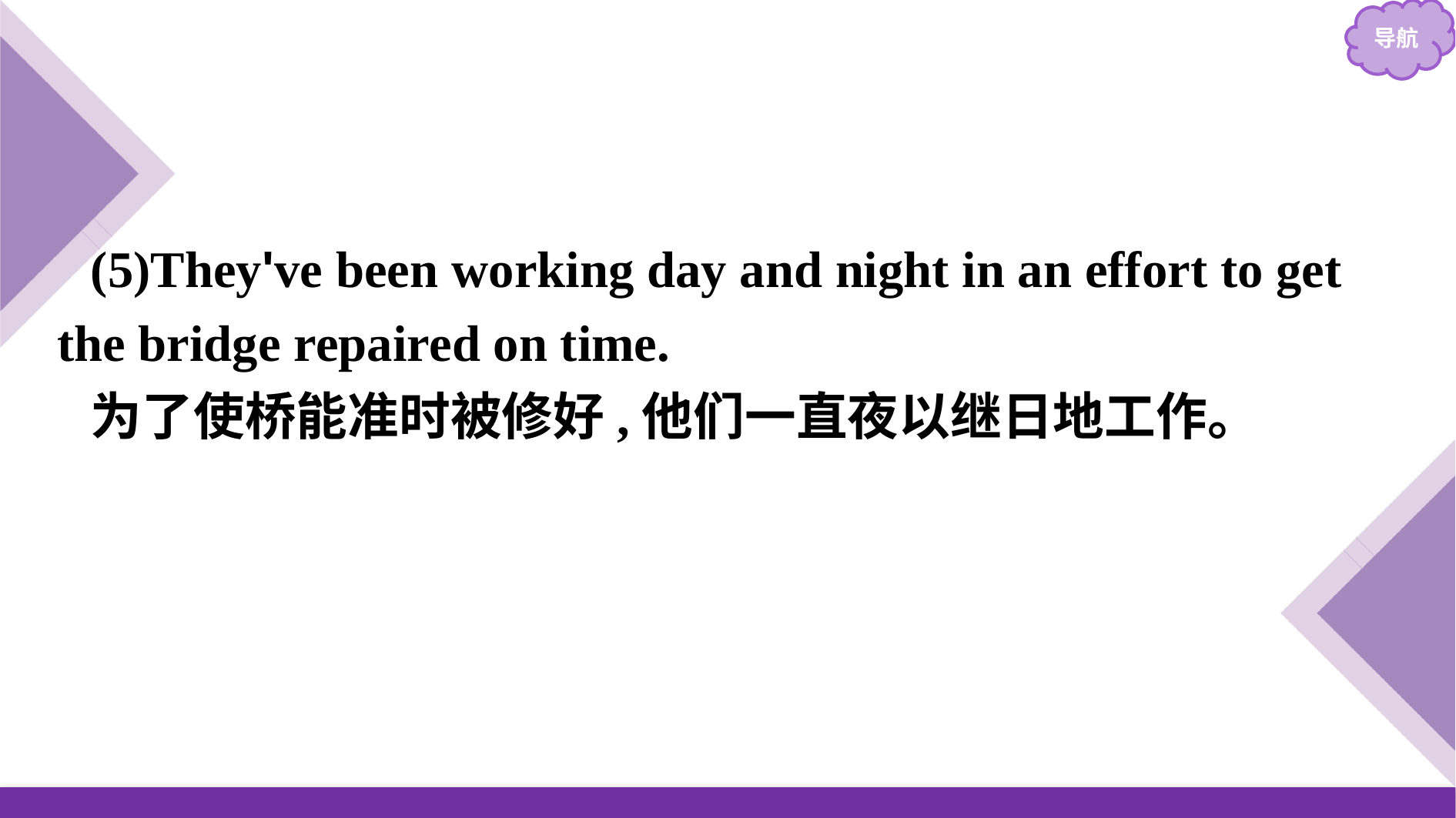

(5)They've been working day and night in an effort to get the bridge repaired on time.
为了使桥能准时被修好,他们一直夜以继日地工作。